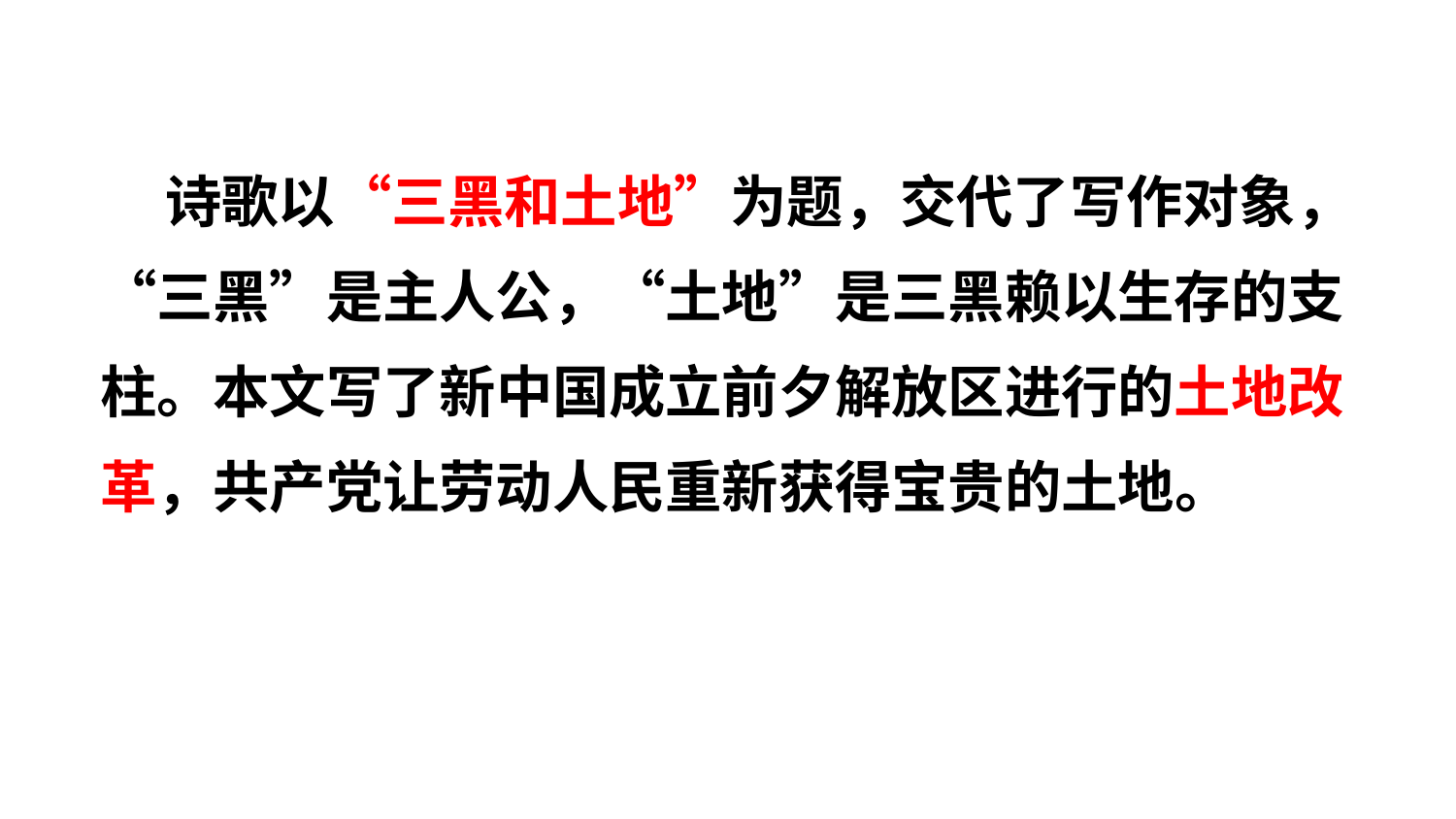

诗歌以“三黑和土地”为题，交代了写作对象，“三黑”是主人公，“土地”是三黑赖以生存的支柱。本文写了新中国成立前夕解放区进行的土地改革，共产党让劳动人民重新获得宝贵的土地。